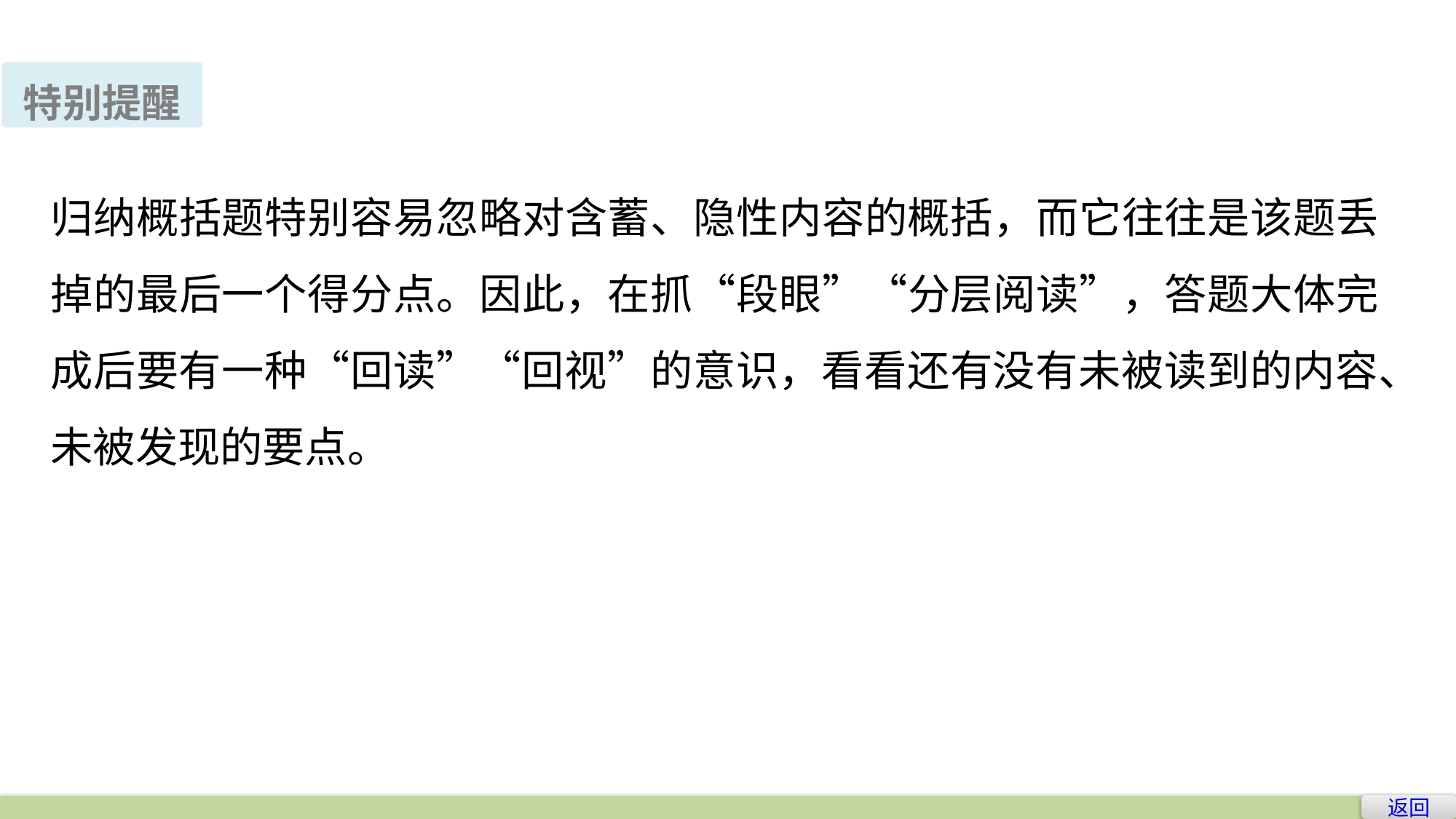

特别提醒
归纳概括题特别容易忽略对含蓄、隐性内容的概括，而它往往是该题丢掉的最后一个得分点。因此，在抓“段眼”“分层阅读”，答题大体完成后要有一种“回读”“回视”的意识，看看还有没有未被读到的内容、未被发现的要点。
返回